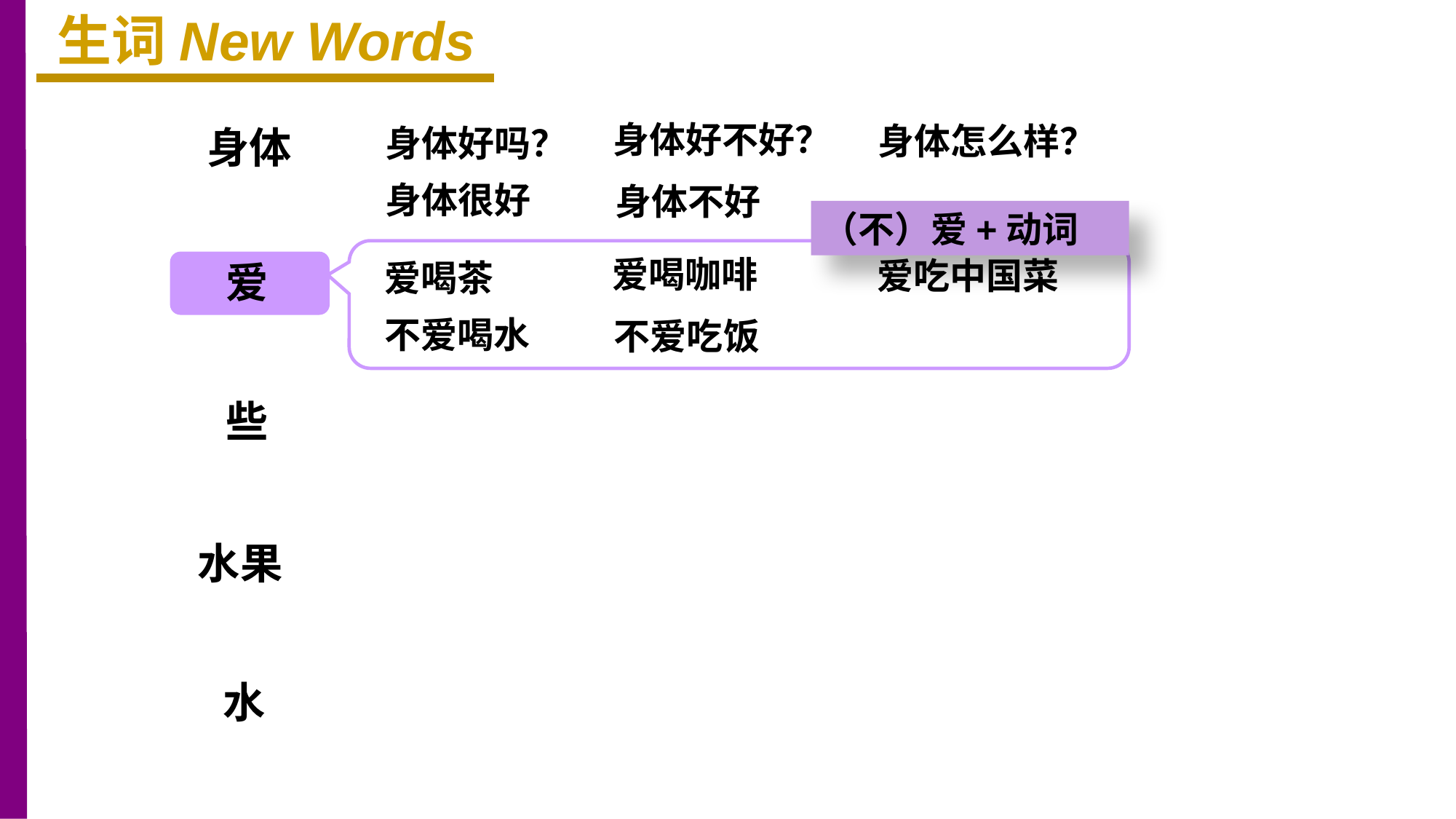

生词New Words
身体好不好？
身体怎么样？
身体
身体好吗？
身体很好
身体不好
（不）爱+动词

爱喝咖啡
爱吃中国菜
爱
爱喝茶

不爱喝水
不爱吃饭
些
水果
水